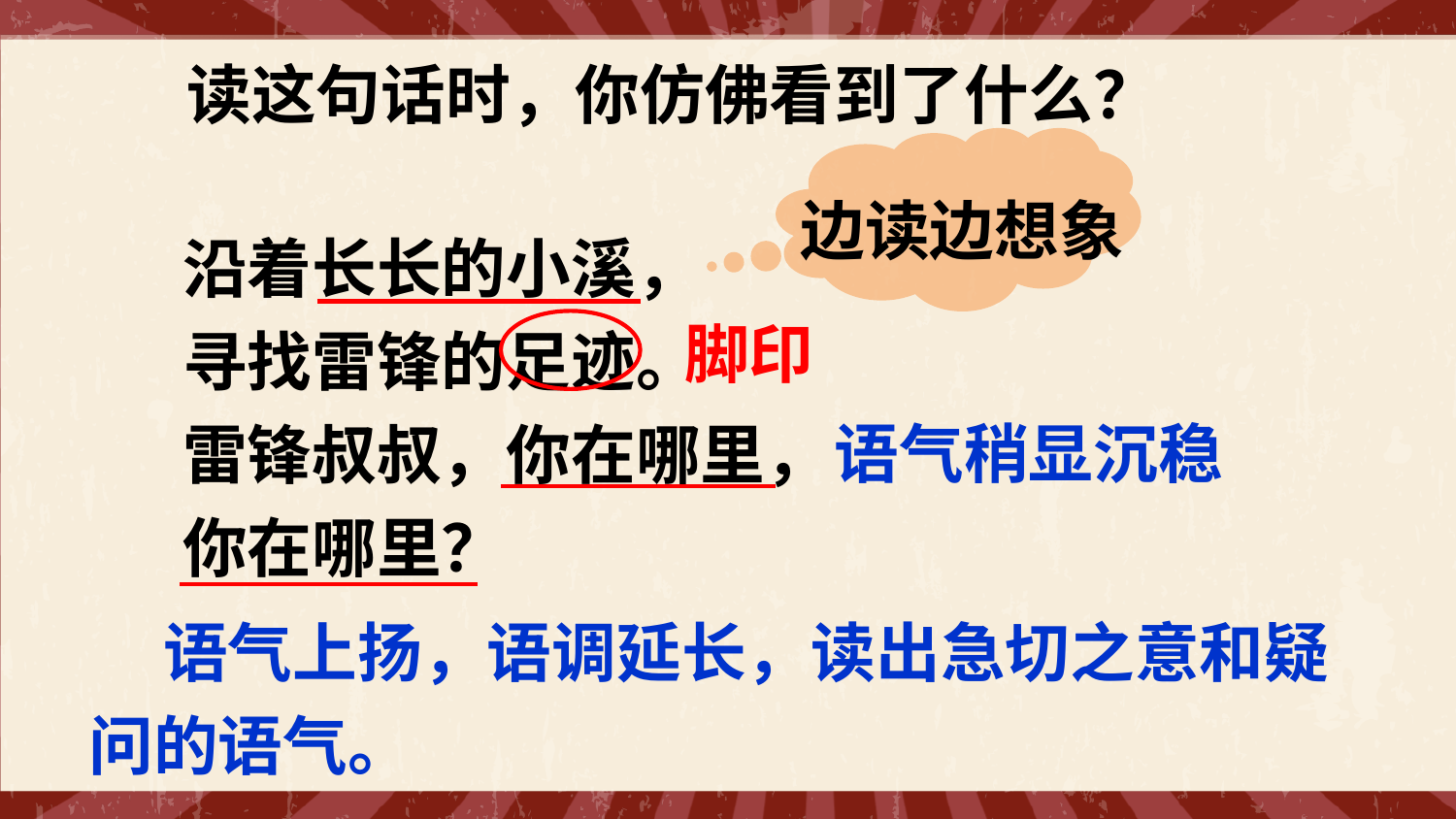

读这句话时，你仿佛看到了什么？

边读边想象
沿着长长的小溪，
寻找雷锋的足迹。
雷锋叔叔，你在哪里，
你在哪里？
脚印

语气稍显沉稳
    语气上扬，语调延长，读出急切之意和疑问的语气。